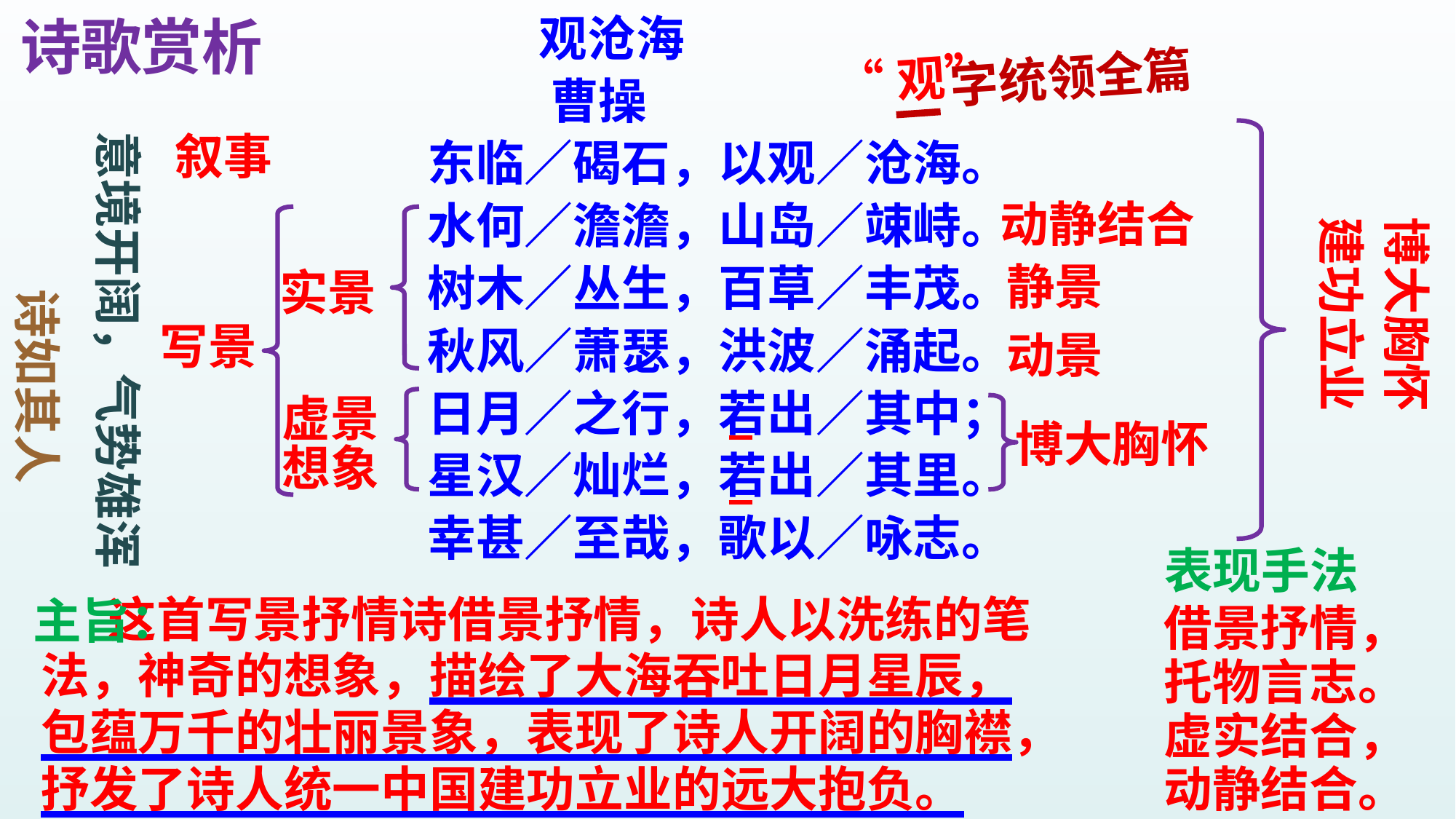

观沧海
          曹操
东临／碣石，以观／沧海。
水何／澹澹，山岛／竦峙。
树木／丛生，百草／丰茂。
秋风／萧瑟，洪波／涌起。
日月／之行，若出／其中；
星汉／灿烂，若出／其里。
幸甚／至哉，歌以／咏志。
诗歌赏析
“观”
    字统领全篇
意境开阔，气势雄浑
叙事

动静结合

博大胸怀
建功立业
静景
实景
诗如其人
写景
动景

虚景

博大胸怀
想象
表现手法
主旨：
     这首写景抒情诗借景抒情，诗人以洗练的笔法，神奇的想象，描绘了大海吞吐日月星辰，包蕴万千的壮丽景象，表现了诗人开阔的胸襟，抒发了诗人统一中国建功立业的远大抱负。
借景抒情，
托物言志。
虚实结合，
动静结合。